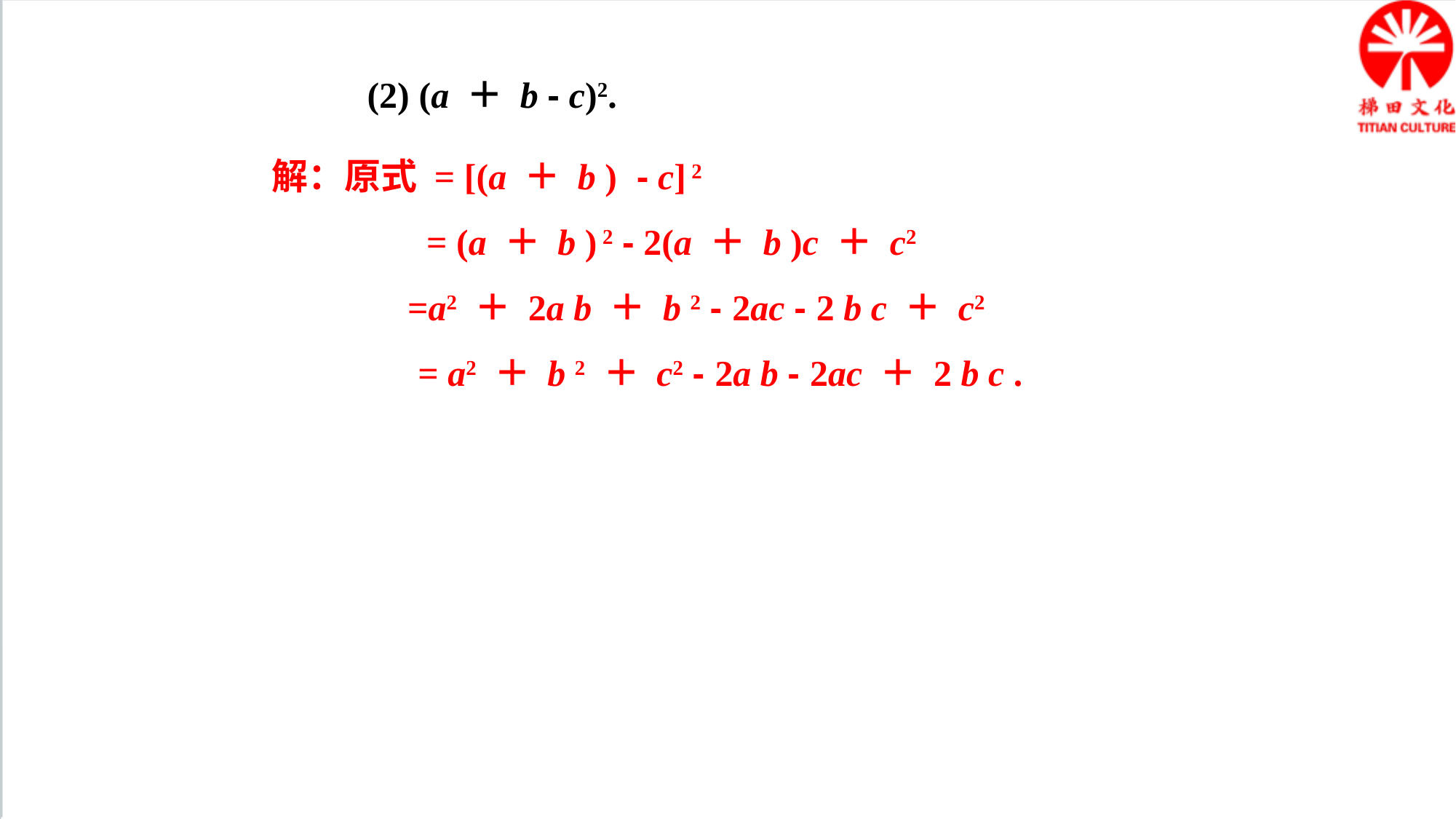

(2) (a ＋ b - c)2.
解：原式 = [(a ＋ b )  - c] 2
                 = (a ＋ b ) 2 - 2(a ＋ b )c ＋ c2
                         =a2 ＋ 2a b ＋ b 2 - 2ac - 2 b c ＋ c2
                   = a2 ＋ b 2 ＋ c2 - 2a b - 2ac ＋ 2 b c .